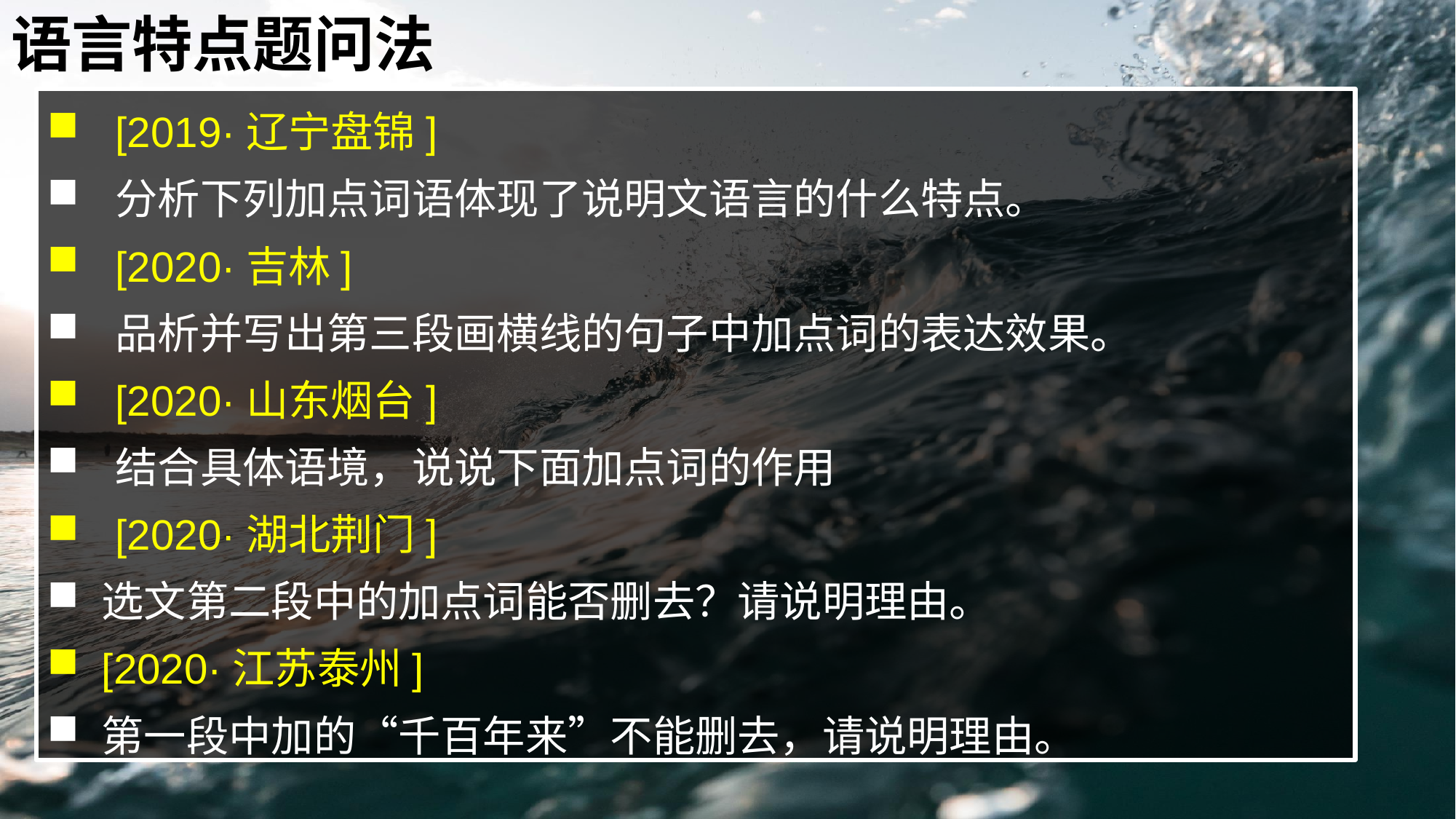

语言特点题问法
[2019·辽宁盘锦]
分析下列加点词语体现了说明文语言的什么特点。
[2020·吉林]
品析并写出第三段画横线的句子中加点词的表达效果。
[2020·山东烟台]
结合具体语境，说说下面加点词的作用
[2020·湖北荆门]
选文第二段中的加点词能否删去？请说明理由。
[2020·江苏泰州]
第一段中加的“千百年来”不能删去，请说明理由。